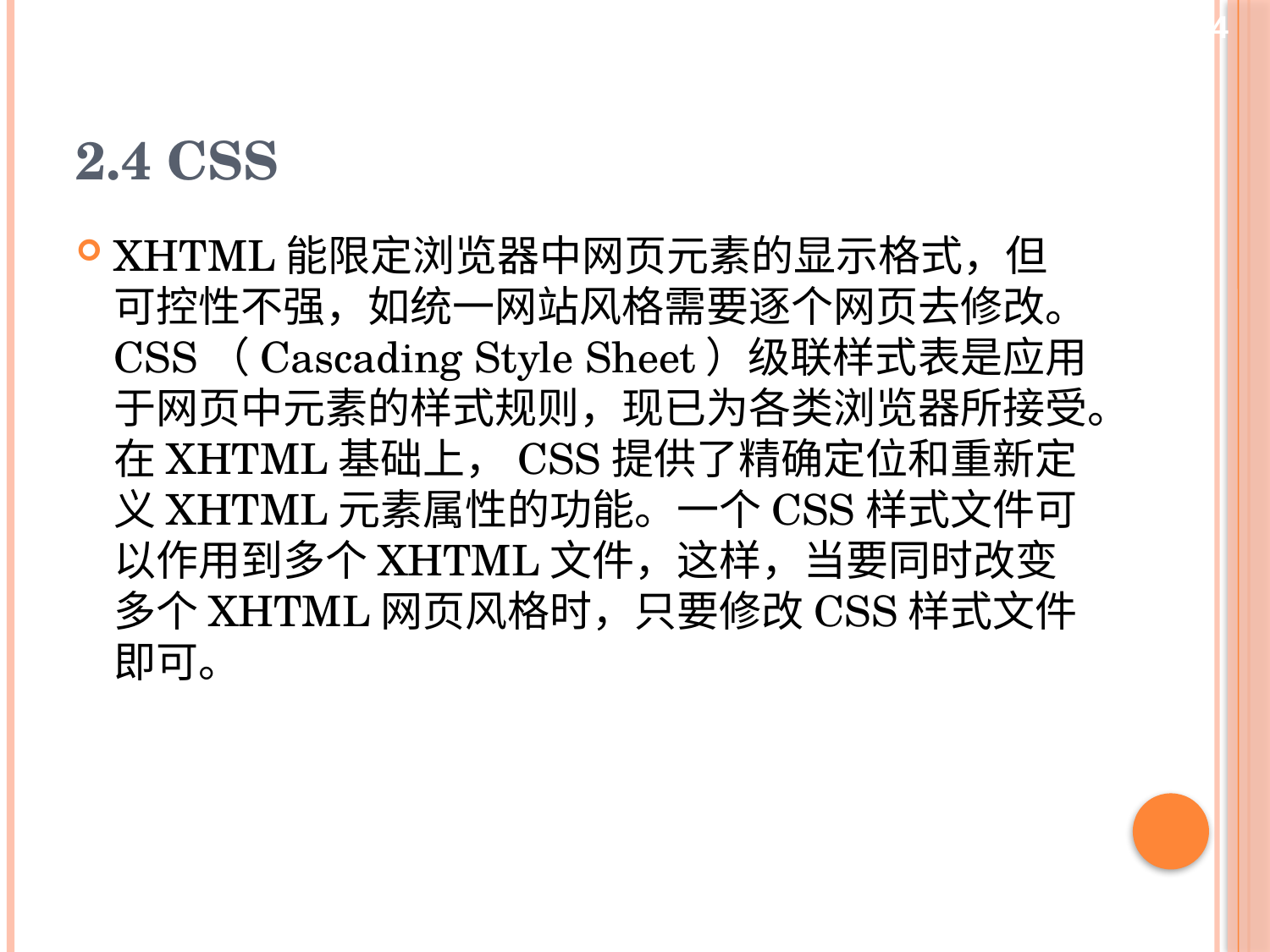

24
# 2.4 CSS
XHTML能限定浏览器中网页元素的显示格式，但可控性不强，如统一网站风格需要逐个网页去修改。CSS（Cascading Style Sheet）级联样式表是应用于网页中元素的样式规则，现已为各类浏览器所接受。在XHTML基础上，CSS提供了精确定位和重新定义XHTML元素属性的功能。一个CSS样式文件可以作用到多个XHTML文件，这样，当要同时改变多个XHTML网页风格时，只要修改CSS样式文件即可。